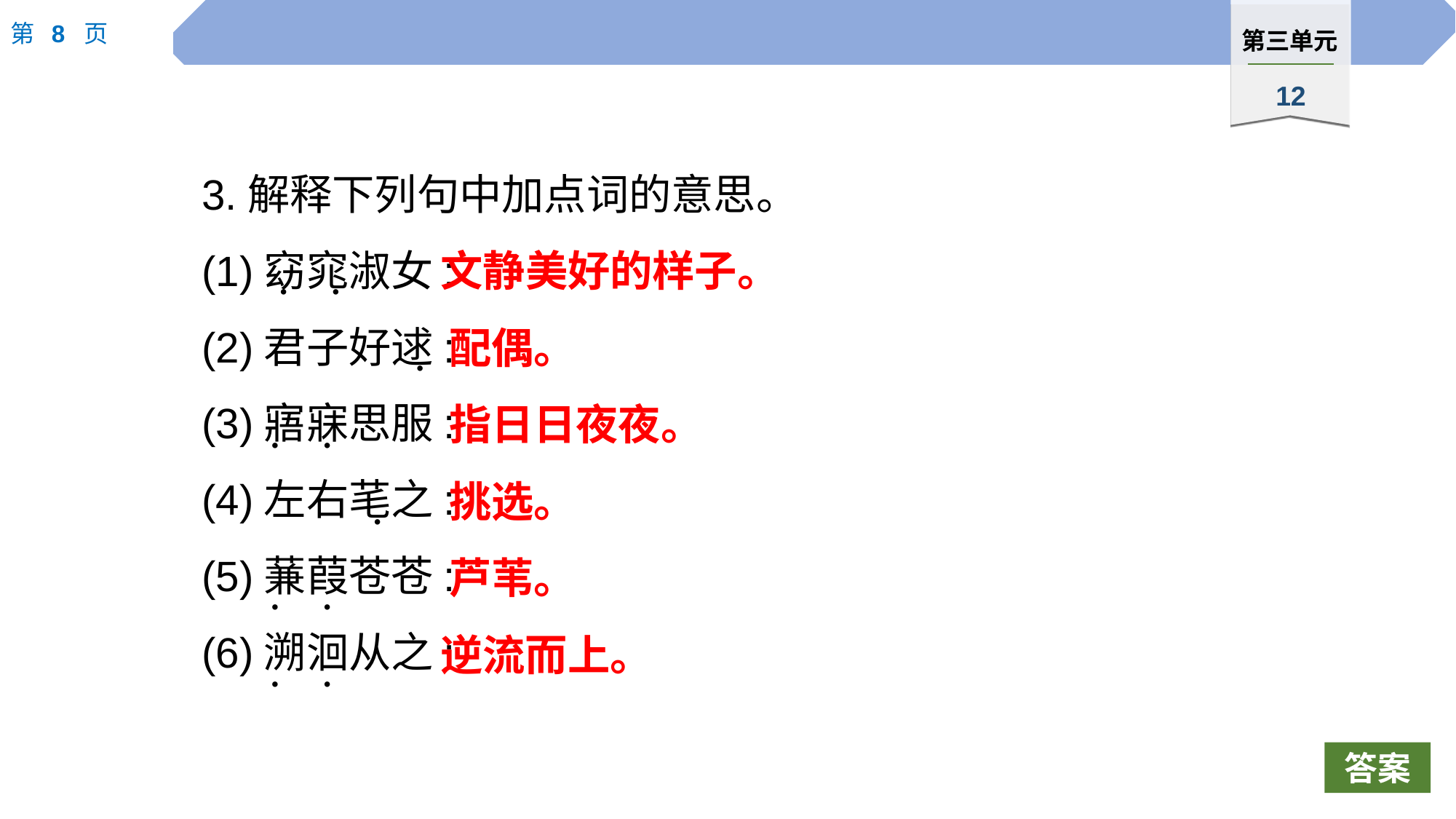

3.解释下列句中加点词的意思。
(1)窈窕淑女:
(2)君子好逑:
(3)寤寐思服:
(4)左右芼之:
(5)蒹葭苍苍:
(6)溯洄从之:
文静美好的样子。
 ·
 ·
配偶。
 ·
指日日夜夜。
 ·
 ·
挑选。
 ·
芦苇。
 ·
 ·
逆流而上。
 ·
 ·
答案